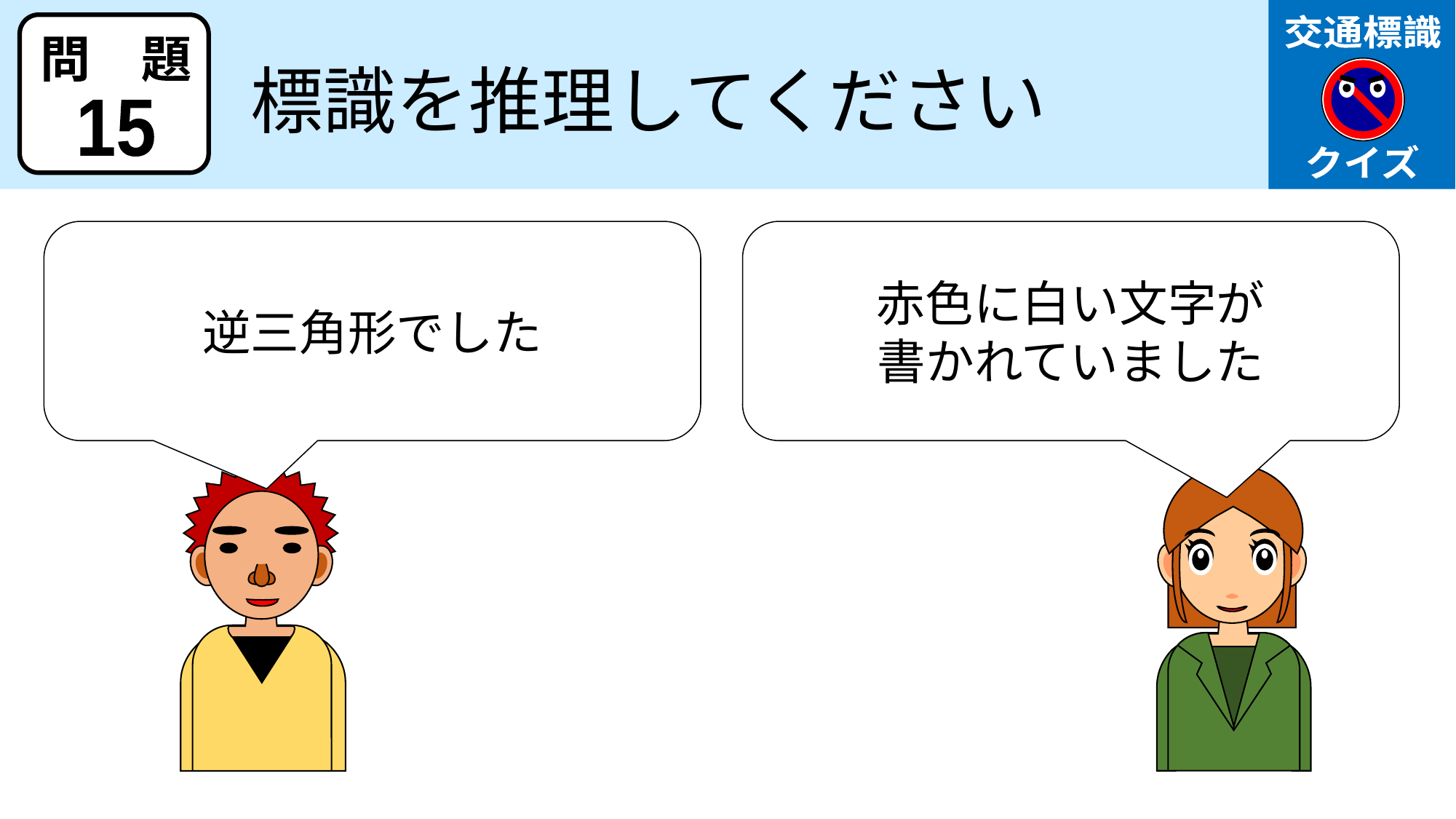

交通標識

クイズ

問　題
標識を推理してください
15
逆三角形でした
赤色に白い文字が
書かれていました